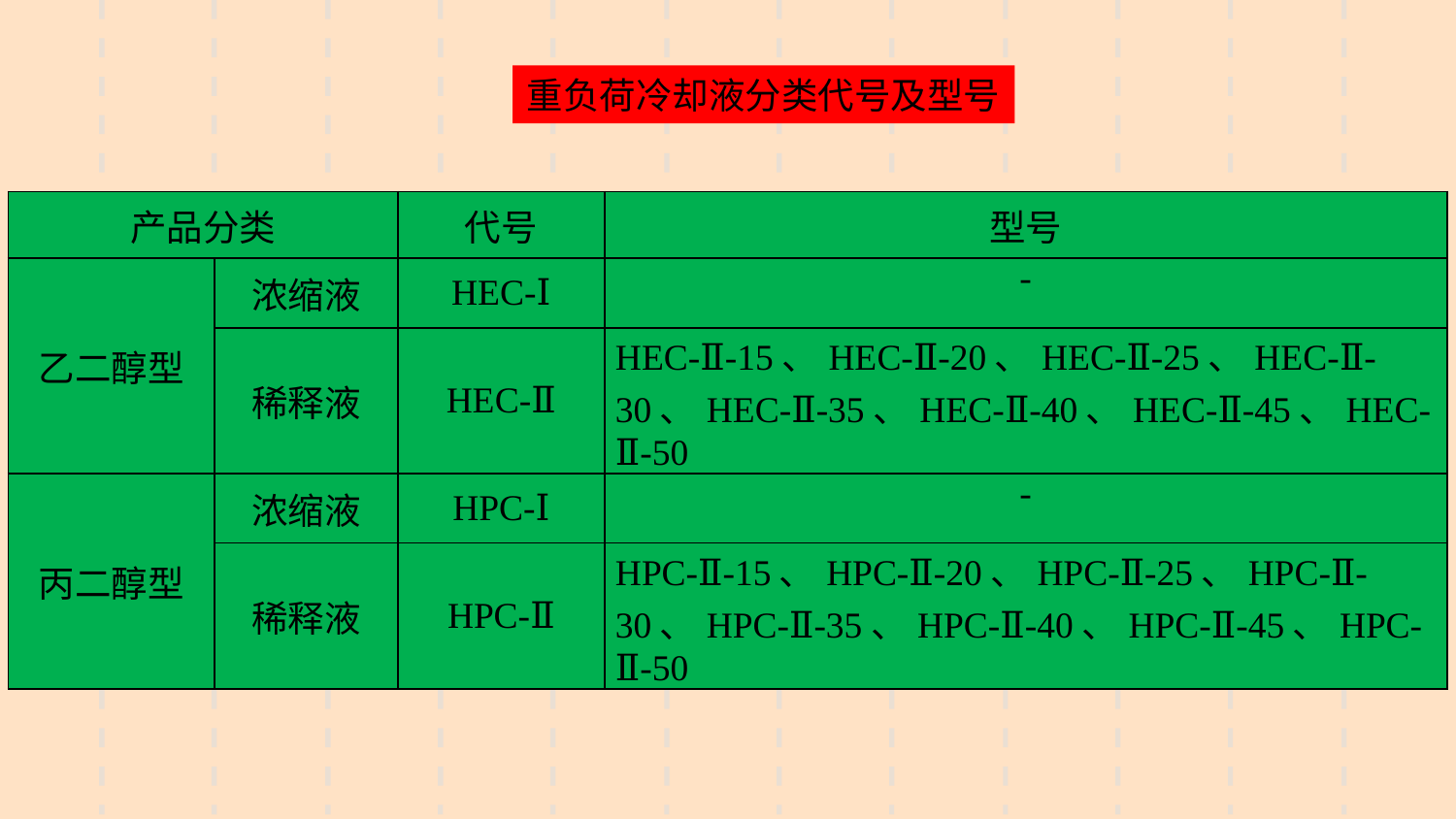

重负荷冷却液分类代号及型号
| 产品分类 |  | 代号 | 型号 |
| --- | --- | --- | --- |
| 乙二醇型 | 浓缩液 | HEC-Ⅰ | - |
|  | 稀释液 | HEC-Ⅱ | HEC-Ⅱ-15、HEC-Ⅱ-20、HEC-Ⅱ-25、HEC-Ⅱ-30、HEC-Ⅱ-35、HEC-Ⅱ-40、HEC-Ⅱ-45、HEC-Ⅱ-50 |
| 丙二醇型 | 浓缩液 | HPC-Ⅰ | - |
|  | 稀释液 | HPC-Ⅱ | HPC-Ⅱ-15、HPC-Ⅱ-20、HPC-Ⅱ-25、HPC-Ⅱ-30、HPC-Ⅱ-35、HPC-Ⅱ-40、HPC-Ⅱ-45、HPC-Ⅱ-50 |